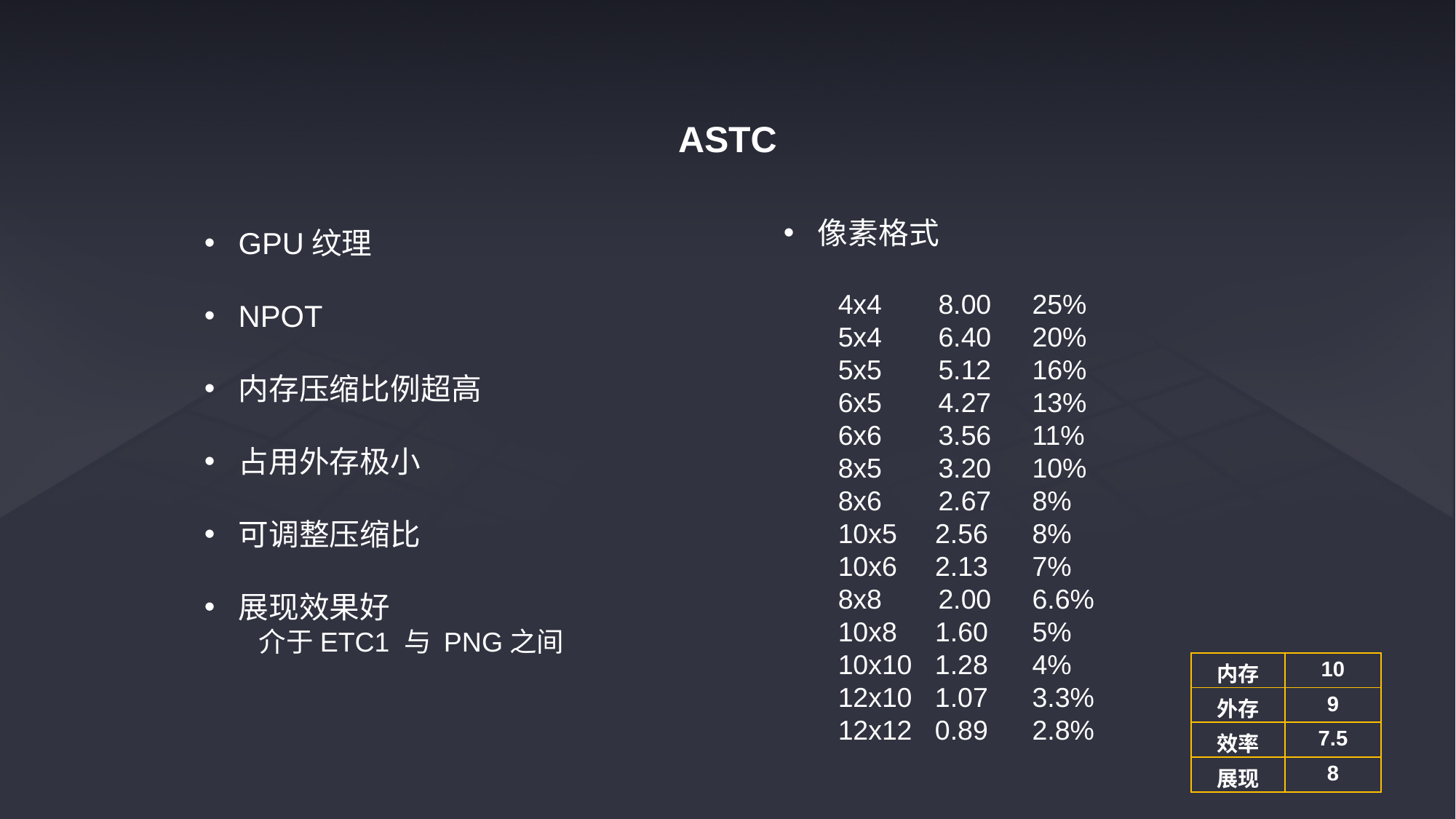

ASTC
像素格式

4x4	      8.00	    25%
5x4	      6.40	    20%
5x5	      5.12	    16%
6x5	      4.27	    13%
6x6	      3.56	    11%
8x5	      3.20	    10%
8x6	      2.67	    8%
10x5     2.56	    8%
10x6     2.13	    7%
8x8	      2.00	    6.6%
10x8     1.60	    5%
10x10   1.28	    4%
12x10   1.07	    3.3%
12x12   0.89	    2.8%
GPU纹理

NPOT

内存压缩比例超高

占用外存极小

可调整压缩比

展现效果好
介于ETC1 与 PNG之间

| 内存 | 10 |
| --- | --- |
| 外存 | 9 |
| 效率 | 7.5 |
| 展现 | 8 |